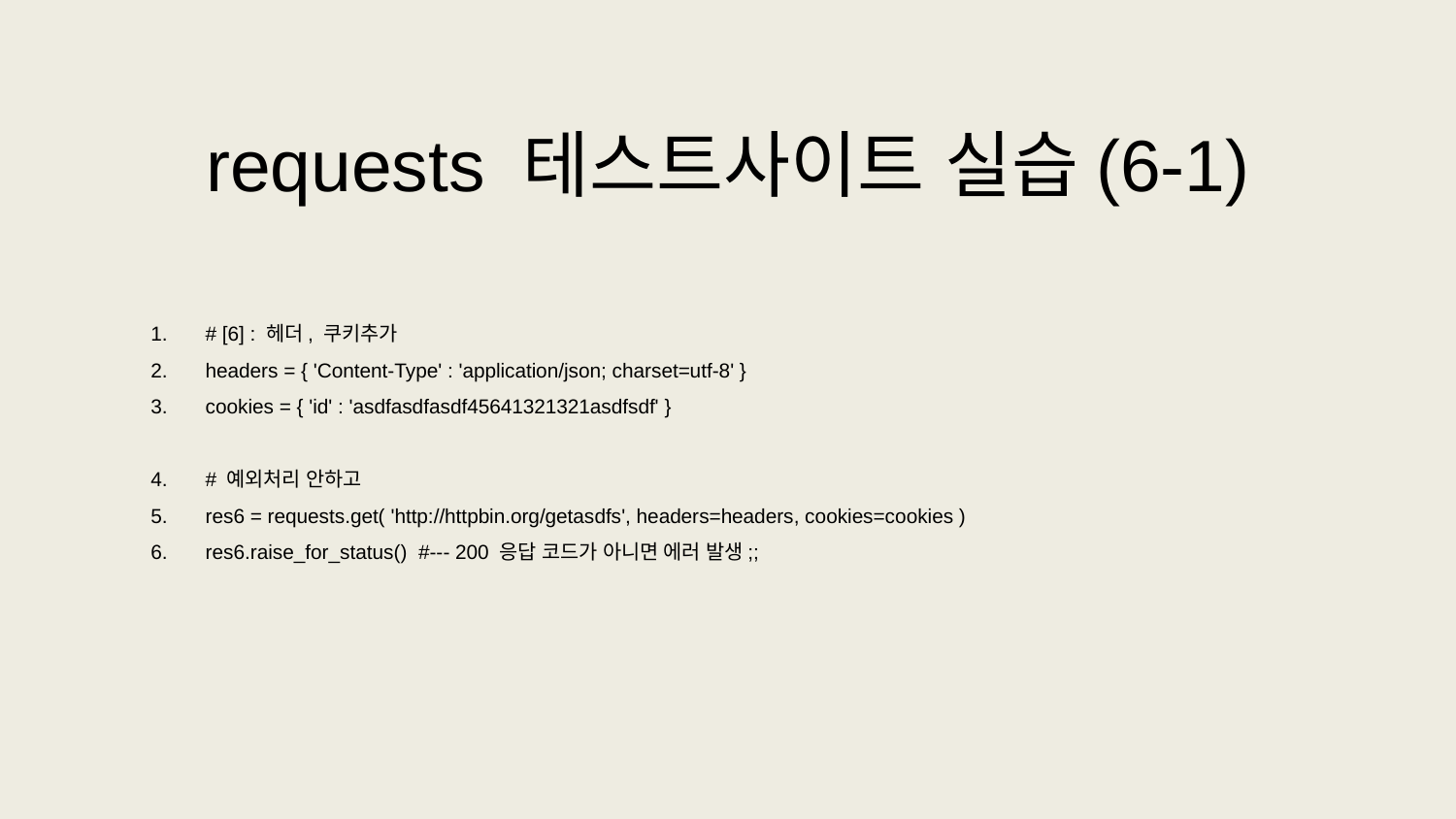

requests 테스트사이트 실습(6-1)
# [6] : 헤더, 쿠키추가
headers = { 'Content-Type' : 'application/json; charset=utf-8' }
cookies = { 'id' : 'asdfasdfasdf45641321321asdfsdf' }

# 예외처리 안하고
res6 = requests.get( 'http://httpbin.org/getasdfs', headers=headers, cookies=cookies )
res6.raise_for_status()  #--- 200 응답 코드가 아니면 에러 발생;;